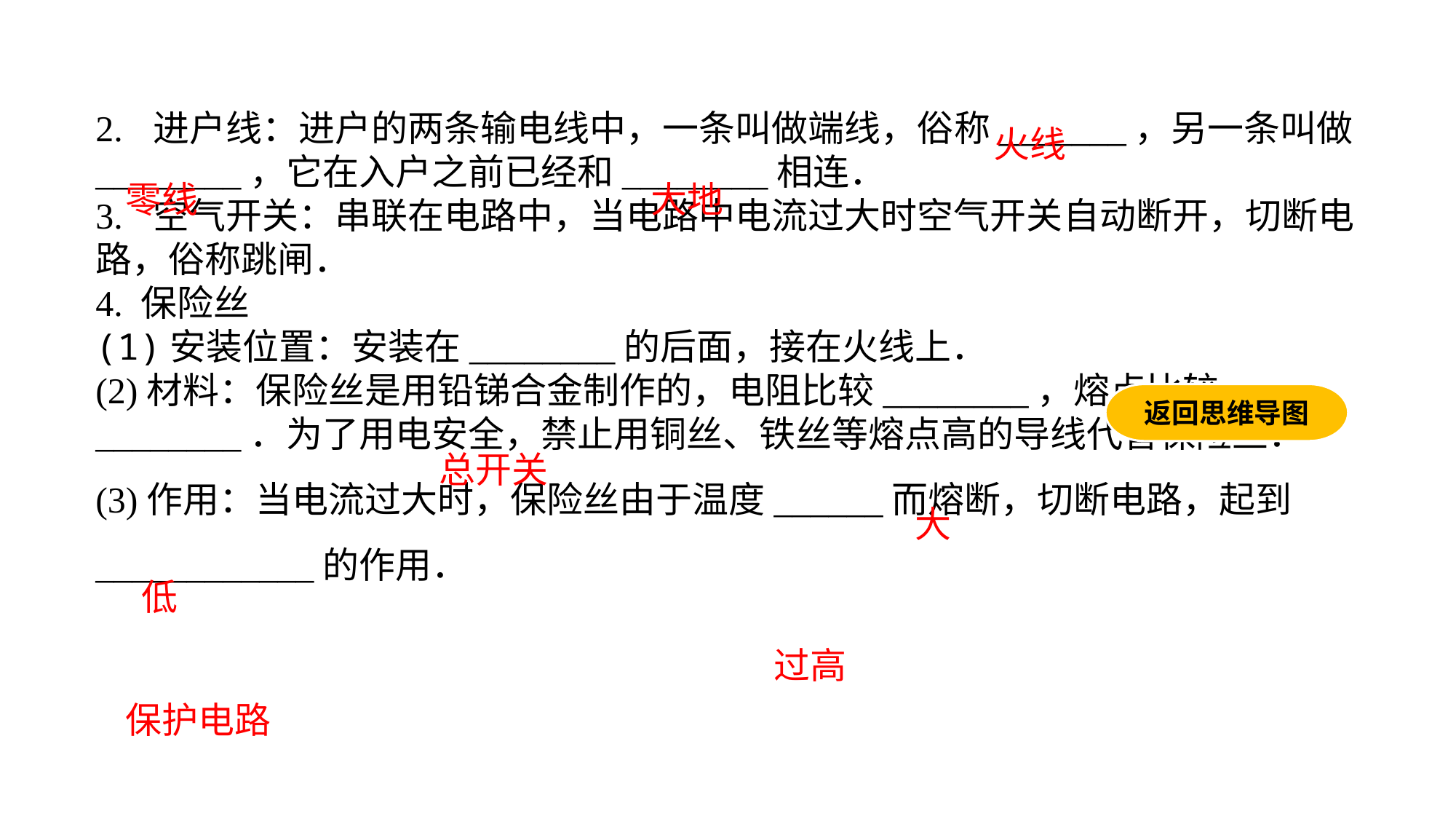

2. 进户线：进户的两条输电线中，一条叫做端线，俗称_______，另一条叫做________，它在入户之前已经和________相连．3. 空气开关：串联在电路中，当电路中电流过大时空气开关自动断开，切断电路，俗称跳闸．4. 保险丝(1)安装位置：安装在________的后面，接在火线上．(2)材料：保险丝是用铅锑合金制作的，电阻比较________，熔点比较________．为了用电安全，禁止用铜丝、铁丝等熔点高的导线代替保险丝．(3)作用：当电流过大时，保险丝由于温度______而熔断，切断电路，起到____________的作用．
火线
零线
大地
返回思维导图
总开关
大
低
过高
保护电路